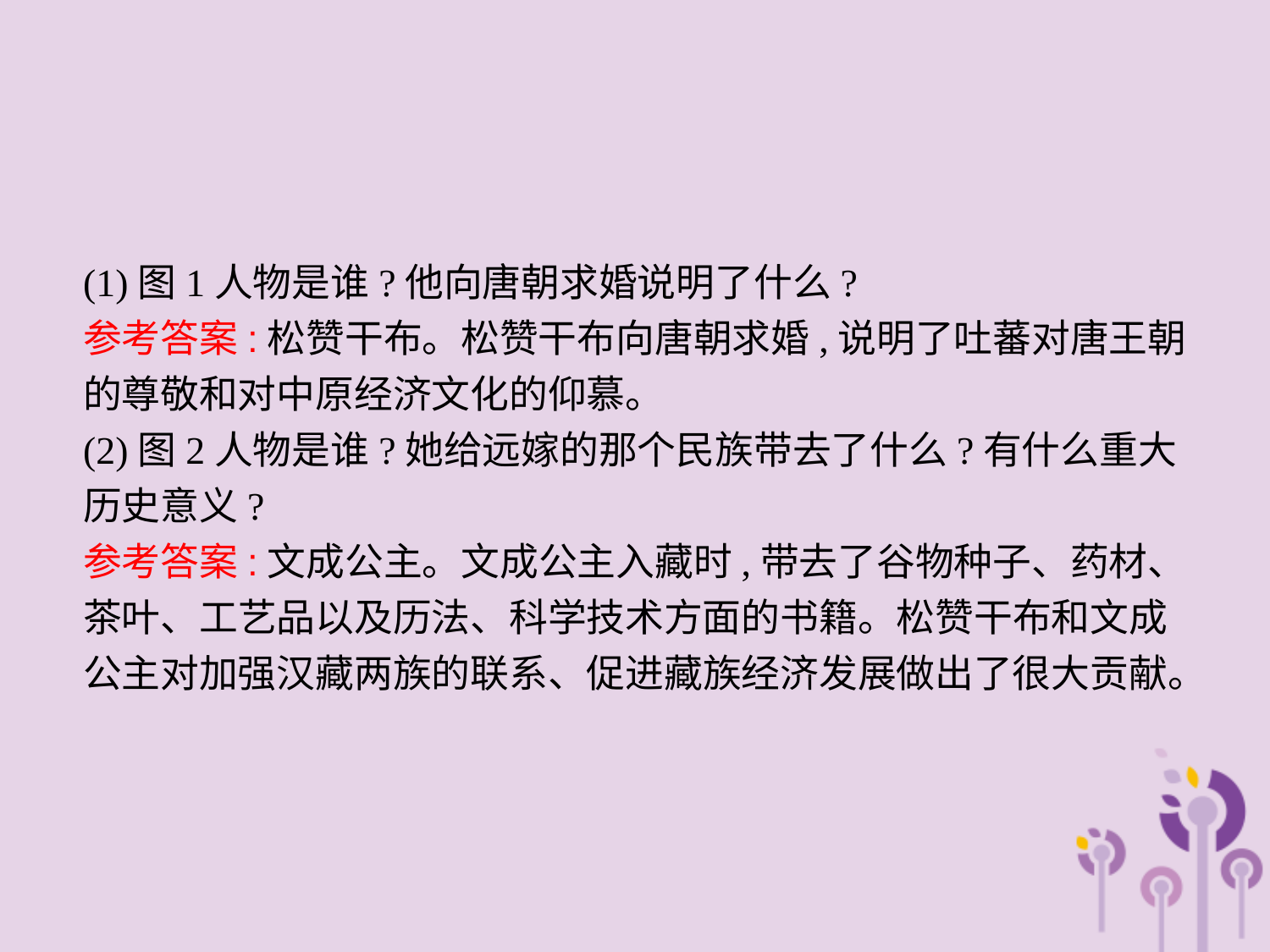

(1)图1人物是谁?他向唐朝求婚说明了什么?
参考答案:松赞干布。松赞干布向唐朝求婚,说明了吐蕃对唐王朝的尊敬和对中原经济文化的仰慕。
(2)图2人物是谁?她给远嫁的那个民族带去了什么?有什么重大历史意义?
参考答案:文成公主。文成公主入藏时,带去了谷物种子、药材、茶叶、工艺品以及历法、科学技术方面的书籍。松赞干布和文成公主对加强汉藏两族的联系、促进藏族经济发展做出了很大贡献。